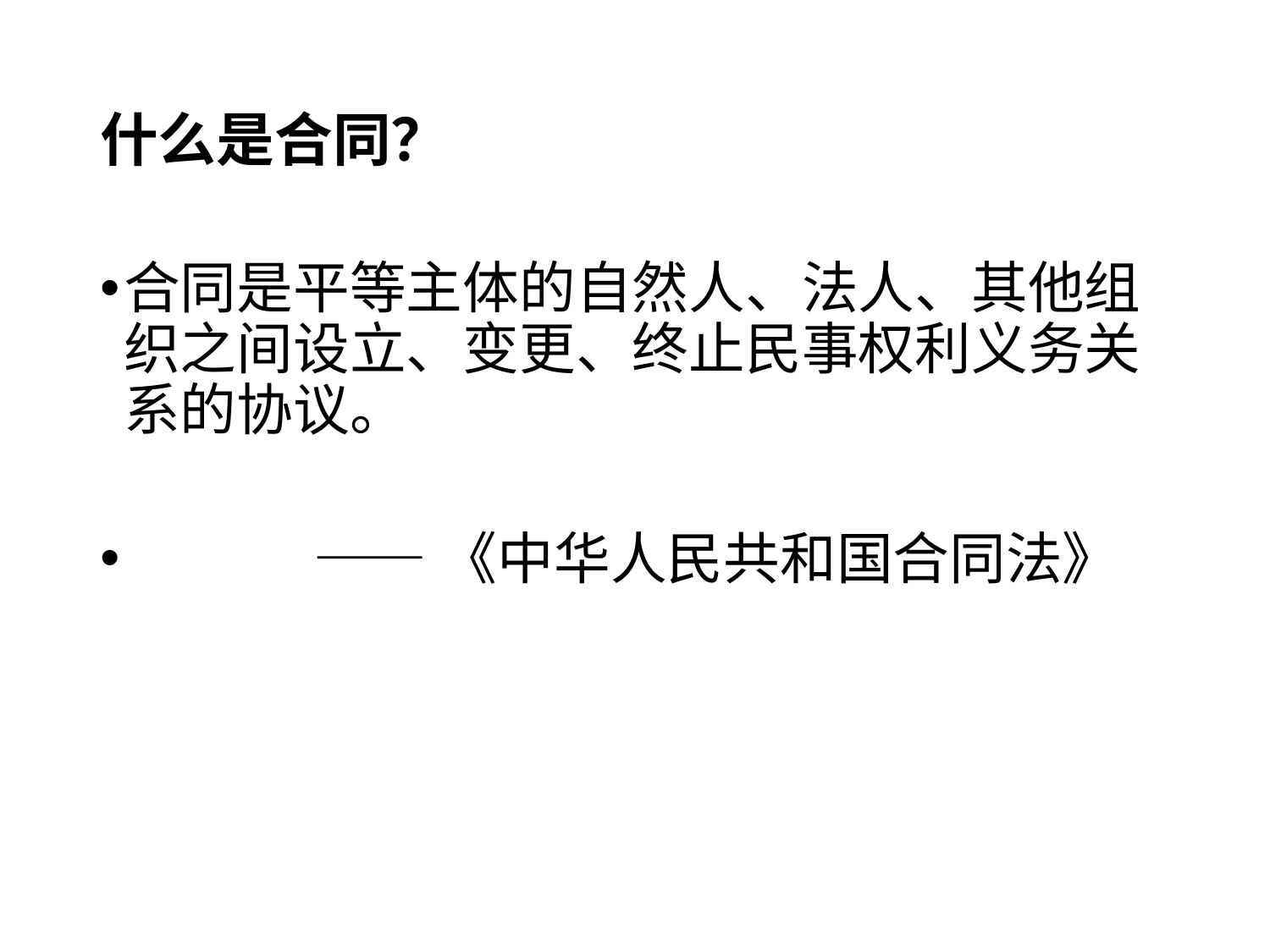

# 什么是合同？
合同是平等主体的自然人、法人、其他组织之间设立、变更、终止民事权利义务关系的协议。

               ——《中华人民共和国合同法》